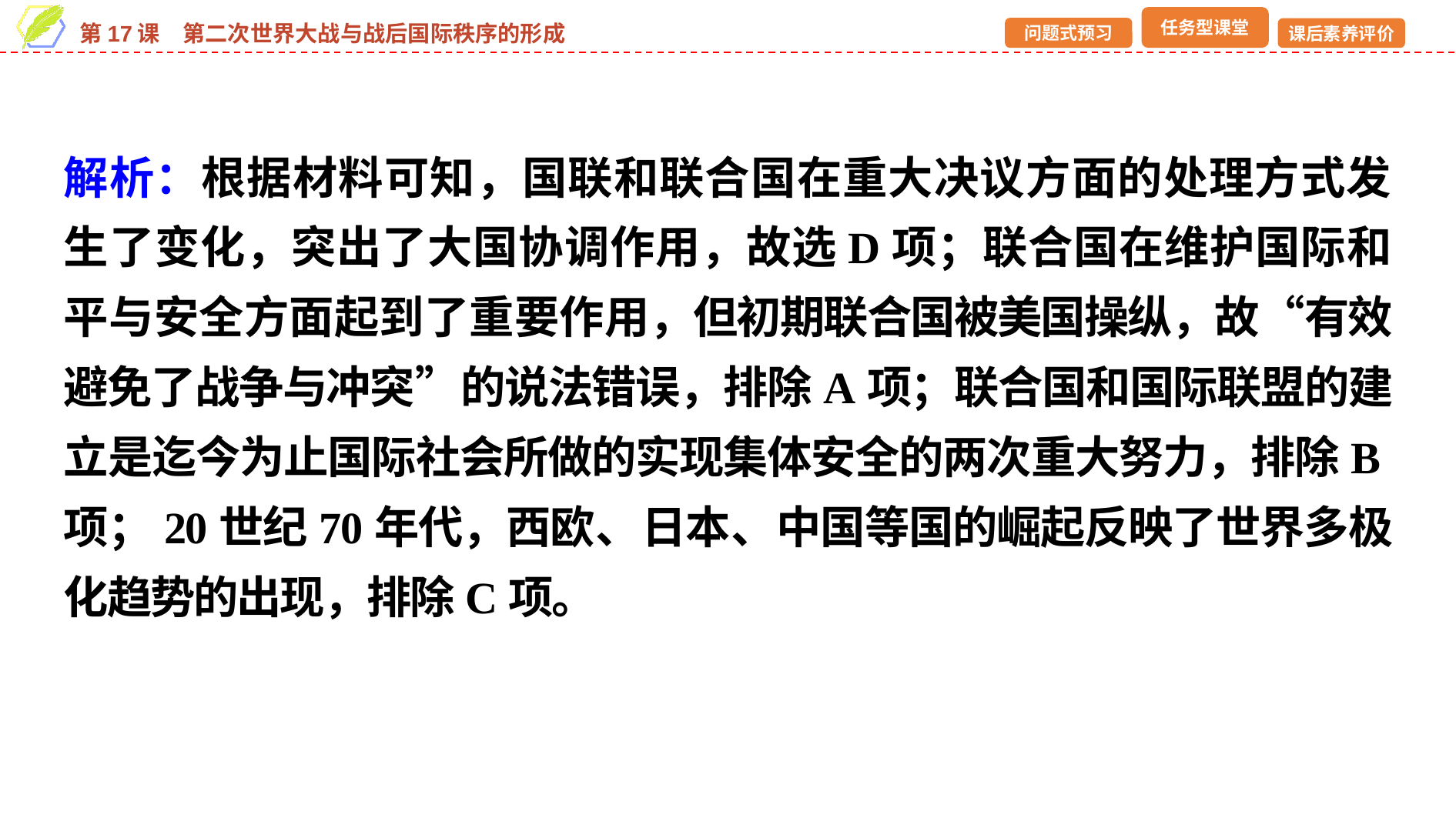

解析：根据材料可知，国联和联合国在重大决议方面的处理方式发生了变化，突出了大国协调作用，故选D项；联合国在维护国际和平与安全方面起到了重要作用，但初期联合国被美国操纵，故“有效避免了战争与冲突”的说法错误，排除A项；联合国和国际联盟的建立是迄今为止国际社会所做的实现集体安全的两次重大努力，排除B项；20世纪70年代，西欧、日本、中国等国的崛起反映了世界多极化趋势的出现，排除C项。